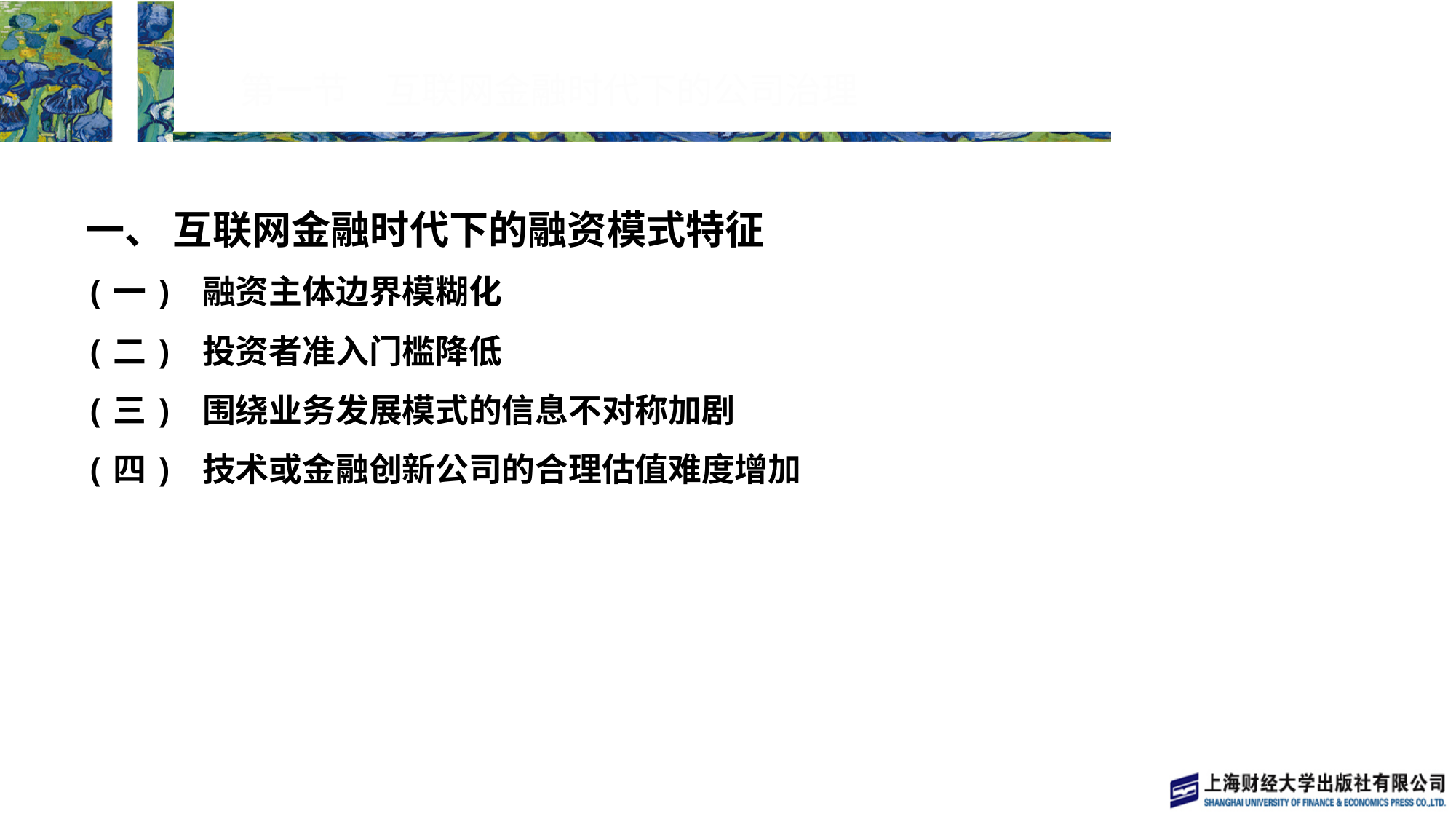

# 第一节　互联网金融时代下的公司治理
一、 互联网金融时代下的融资模式特征
(一) 融资主体边界模糊化
(二) 投资者准入门槛降低
(三) 围绕业务发展模式的信息不对称加剧
(四) 技术或金融创新公司的合理估值难度增加